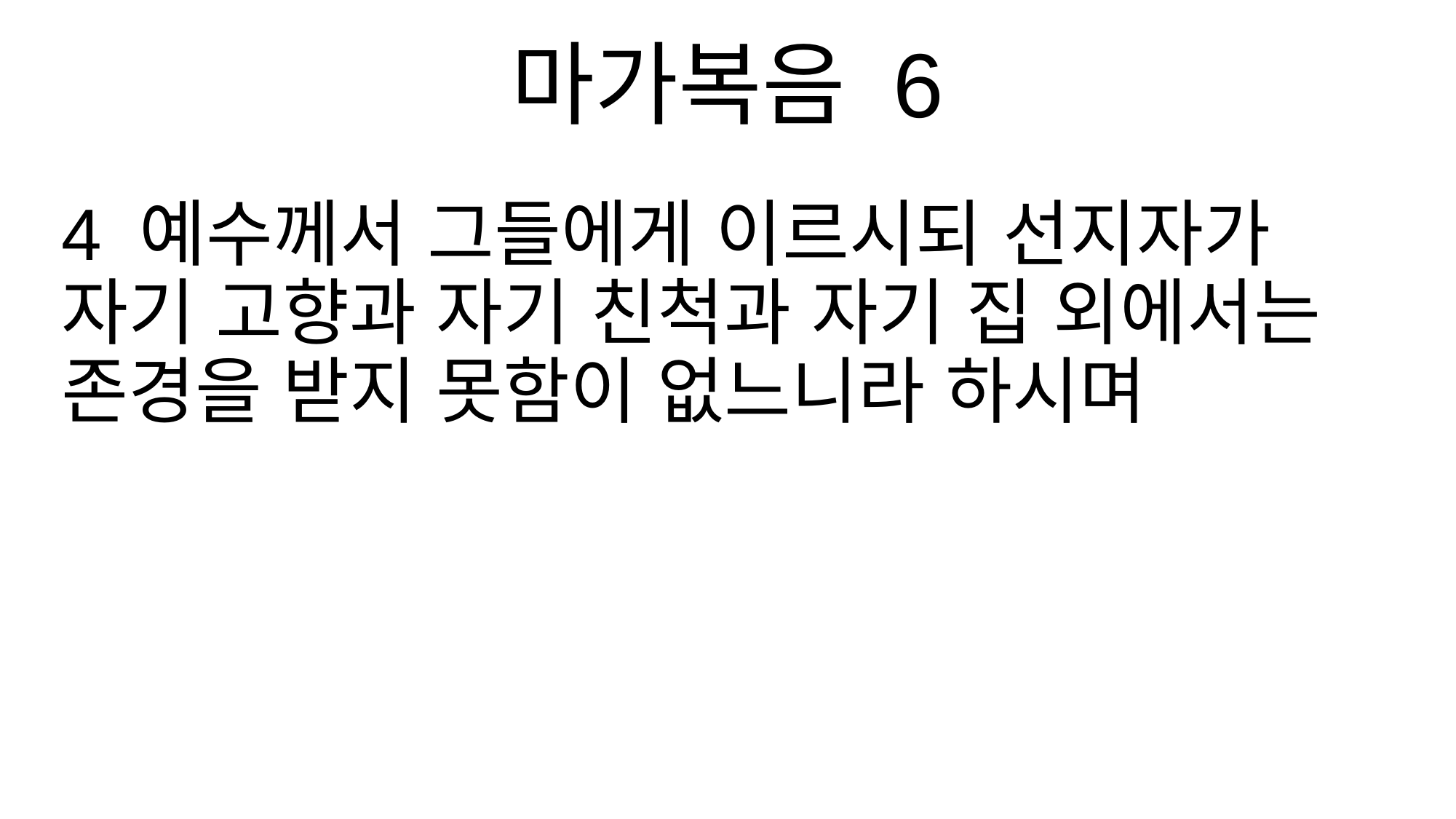

마가복음 6
4 예수께서 그들에게 이르시되 선지자가 자기 고향과 자기 친척과 자기 집 외에서는 존경을 받지 못함이 없느니라 하시며